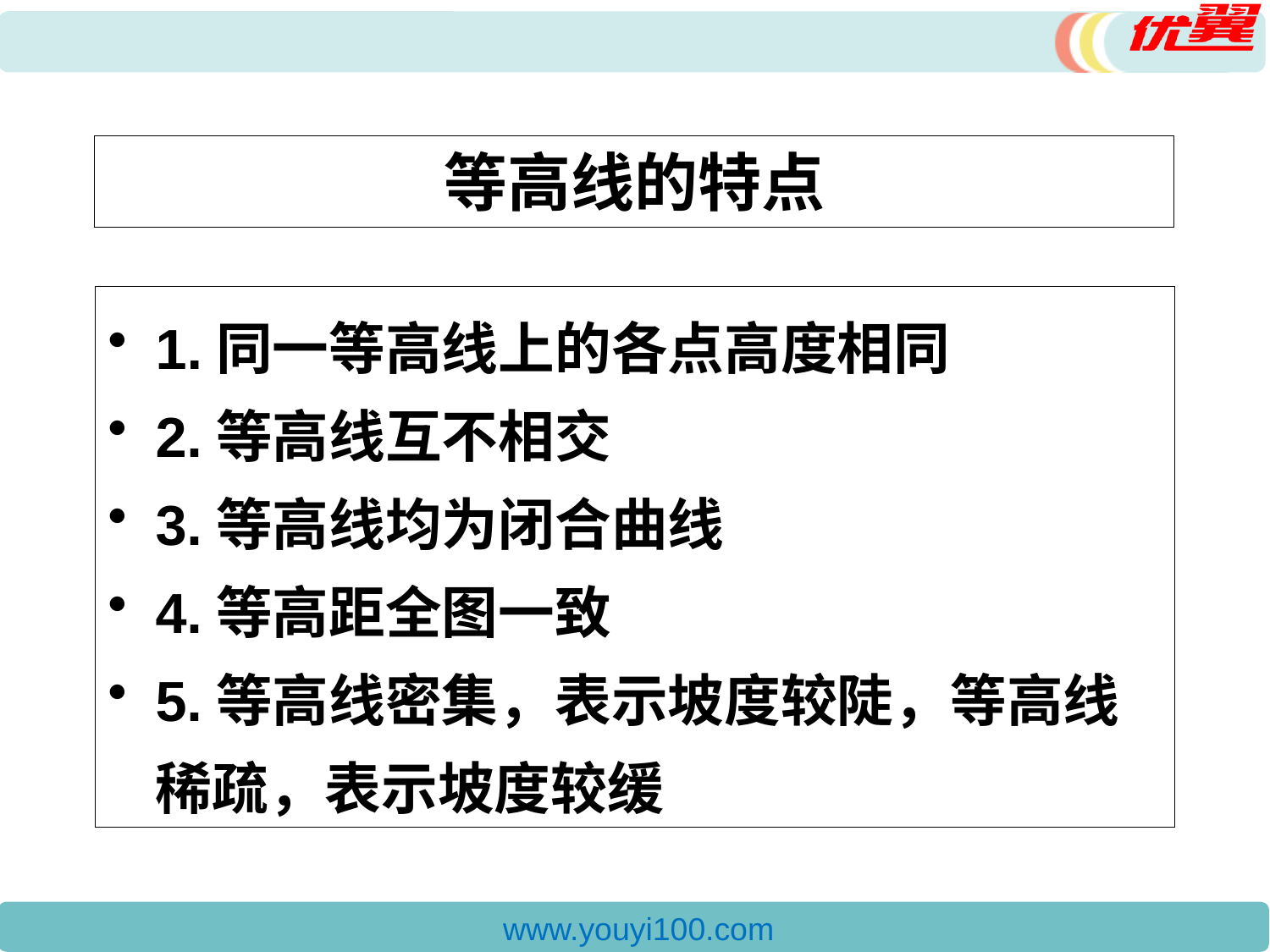

# 等高线的特点
1.同一等高线上的各点高度相同
2.等高线互不相交
3.等高线均为闭合曲线
4.等高距全图一致
5.等高线密集，表示坡度较陡，等高线稀疏，表示坡度较缓